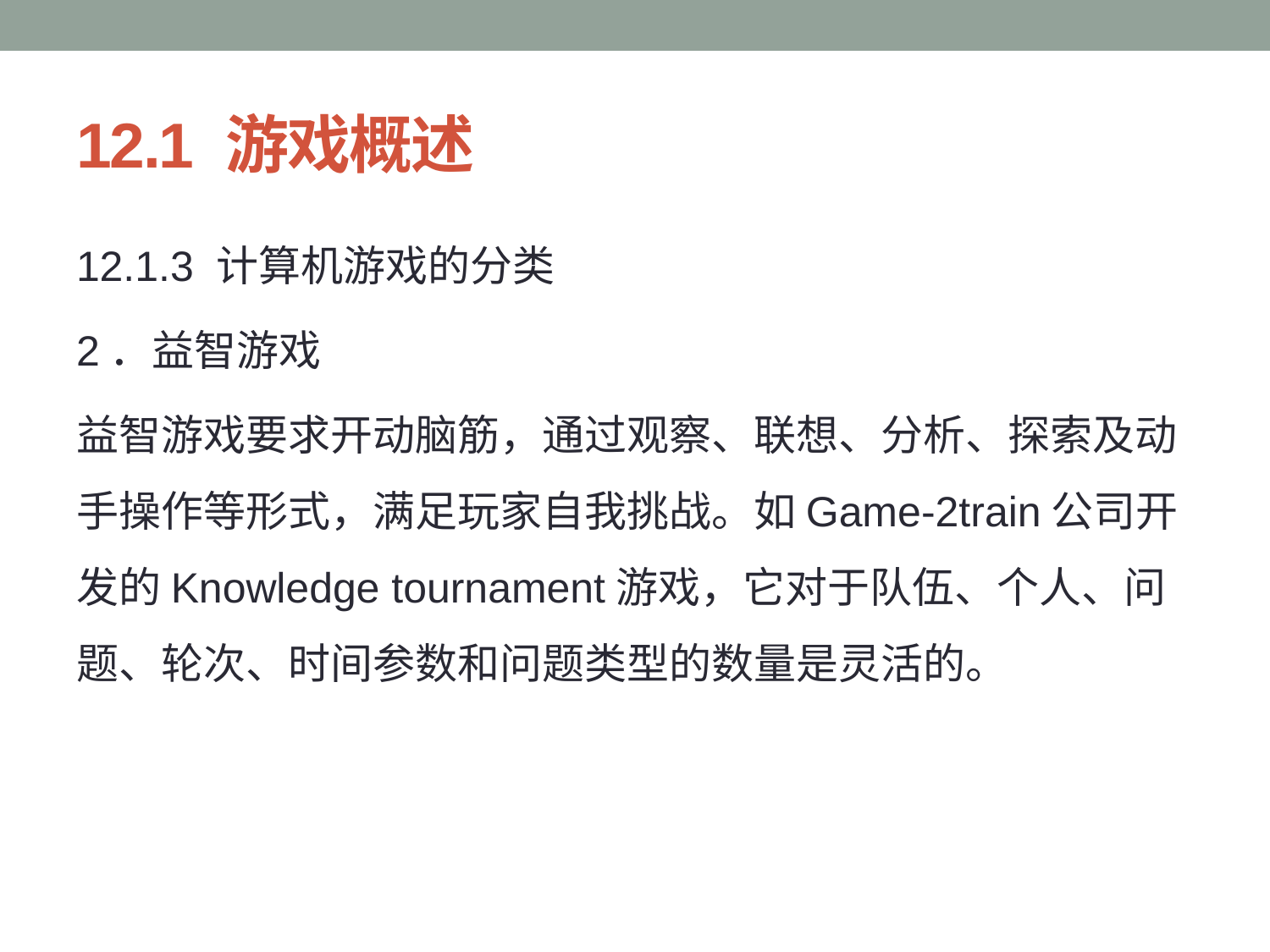

# 12.1 游戏概述
12.1.3 计算机游戏的分类
2．益智游戏
益智游戏要求开动脑筋，通过观察、联想、分析、探索及动手操作等形式，满足玩家自我挑战。如Game-2train公司开发的Knowledge tournament游戏，它对于队伍、个人、问题、轮次、时间参数和问题类型的数量是灵活的。